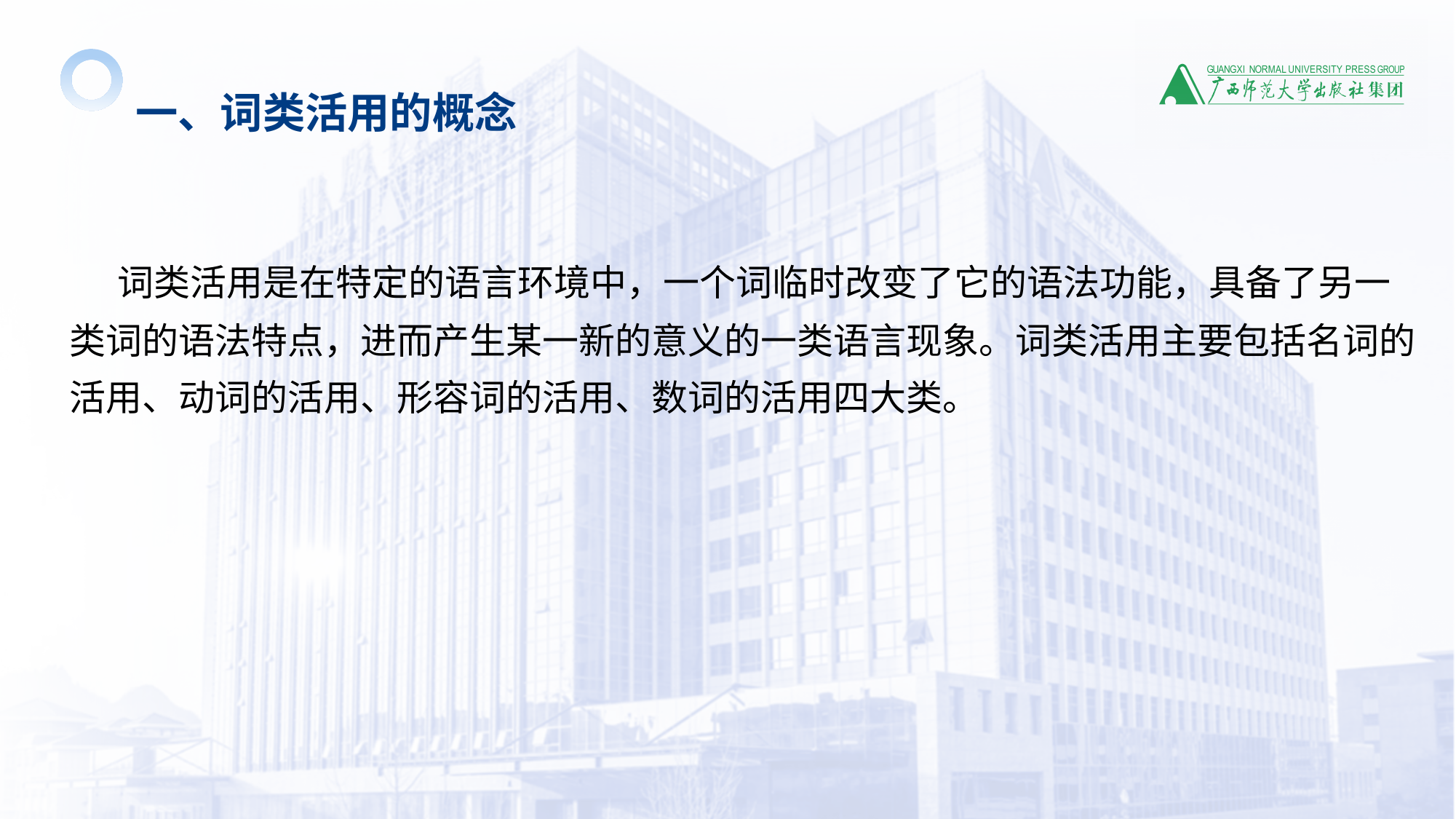

一、词类活用的概念

    词类活用是在特定的语言环境中，一个词临时改变了它的语法功能，具备了另一类词的语法特点，进而产生某一新的意义的一类语言现象。词类活用主要包括名词的活用、动词的活用、形容词的活用、数词的活用四大类。